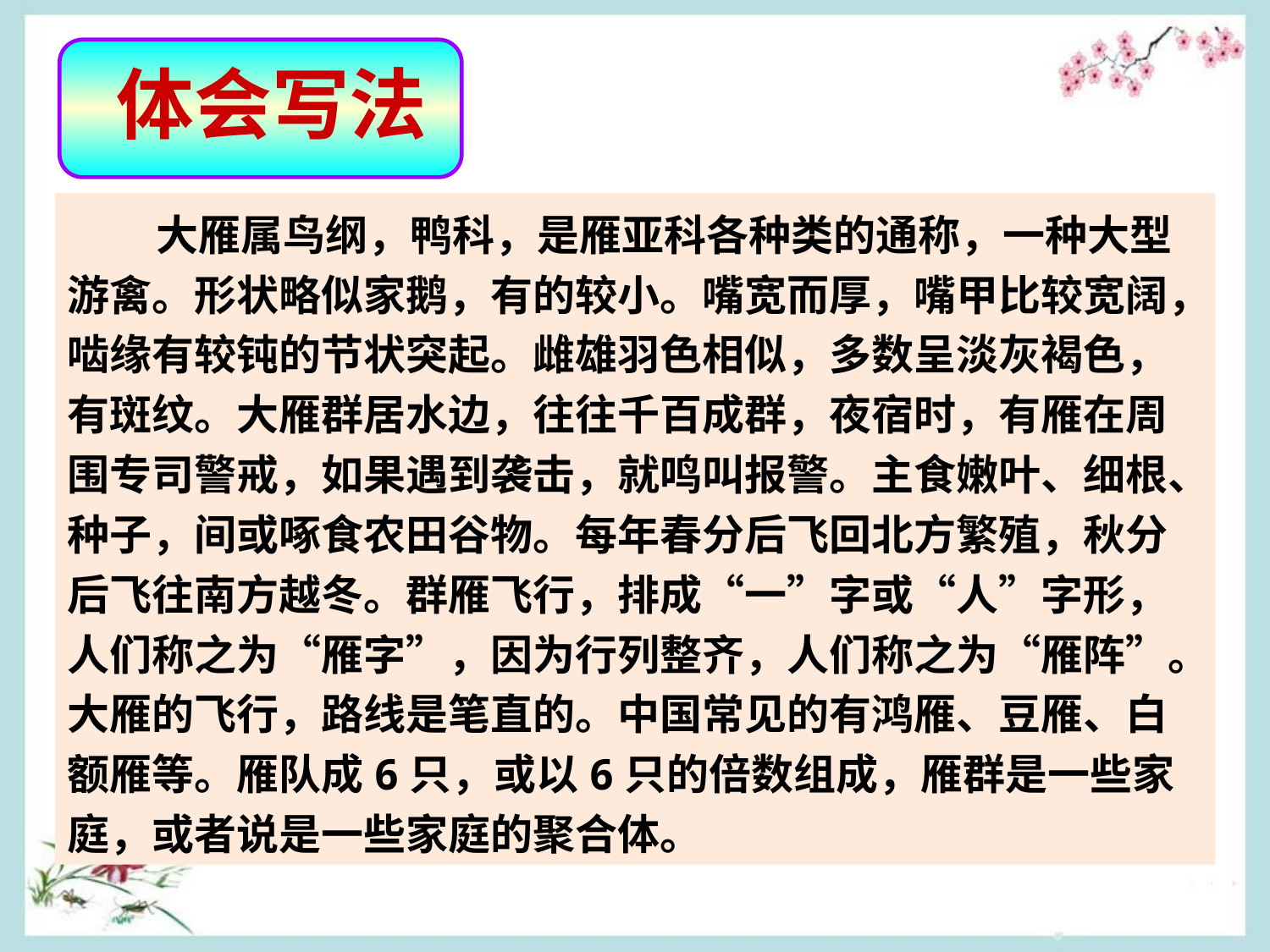

体会写法
大雁属鸟纲，鸭科，是雁亚科各种类的通称，一种大型游禽。形状略似家鹅，有的较小。嘴宽而厚，嘴甲比较宽阔，啮缘有较钝的节状突起。雌雄羽色相似，多数呈淡灰褐色，有斑纹。大雁群居水边，往往千百成群，夜宿时，有雁在周围专司警戒，如果遇到袭击，就鸣叫报警。主食嫩叶、细根、种子，间或啄食农田谷物。每年春分后飞回北方繁殖，秋分后飞往南方越冬。群雁飞行，排成“一”字或“人”字形，人们称之为“雁字”，因为行列整齐，人们称之为“雁阵”。大雁的飞行，路线是笔直的。中国常见的有鸿雁、豆雁、白额雁等。雁队成6只，或以6只的倍数组成，雁群是一些家庭，或者说是一些家庭的聚合体。